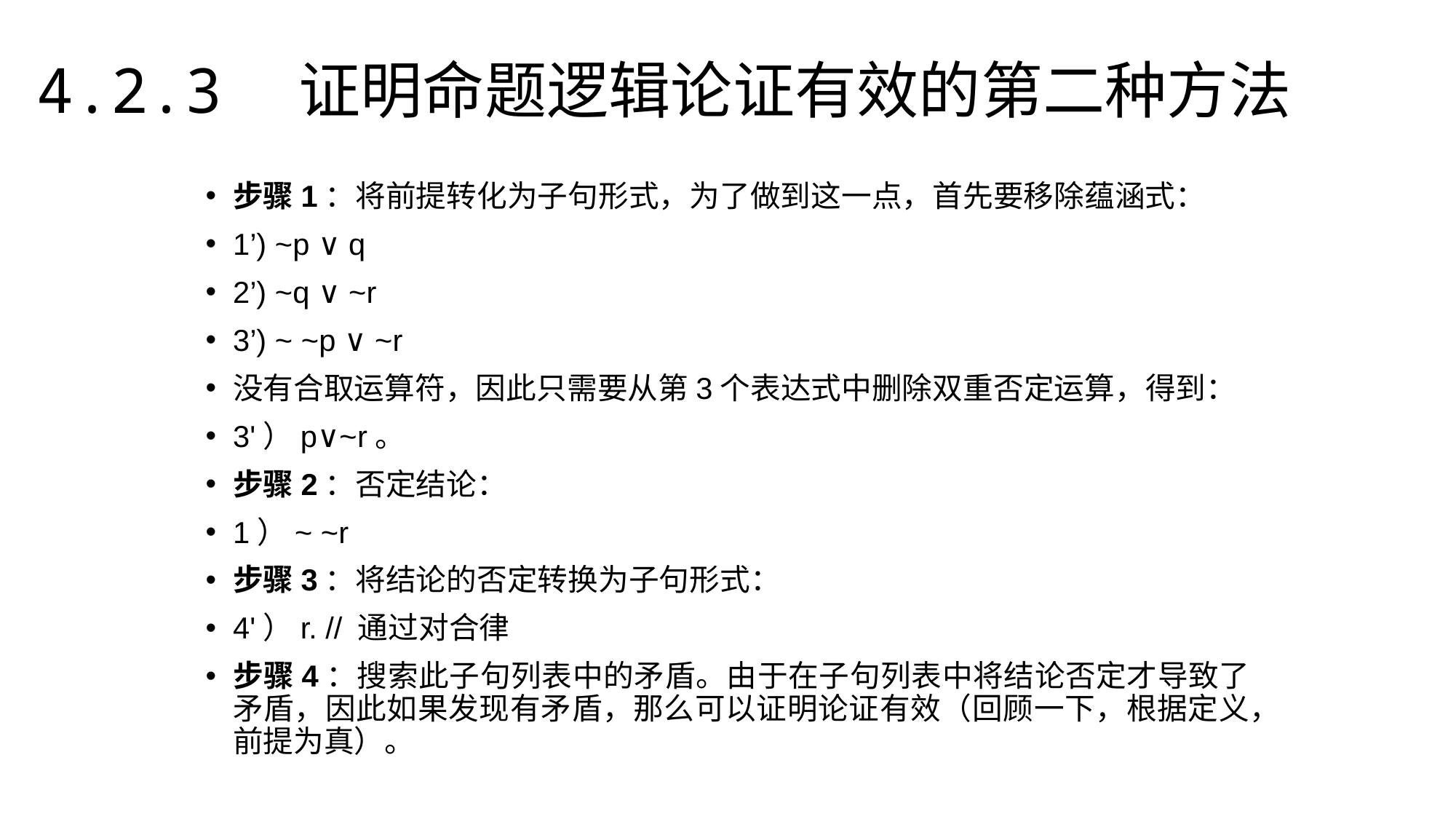

4.2.3　证明命题逻辑论证有效的第二种方法
步骤1：将前提转化为子句形式，为了做到这一点，首先要移除蕴涵式：
1’) ~p ∨ q
2’) ~q ∨ ~r
3’) ~ ~p ∨ ~r
没有合取运算符，因此只需要从第3个表达式中删除双重否定运算，得到：
3'）p∨~r。
步骤2：否定结论：
1）~ ~r
步骤3：将结论的否定转换为子句形式：
4'）r. // 通过对合律
步骤4：搜索此子句列表中的矛盾。由于在子句列表中将结论否定才导致了矛盾，因此如果发现有矛盾，那么可以证明论证有效（回顾一下，根据定义，前提为真）。